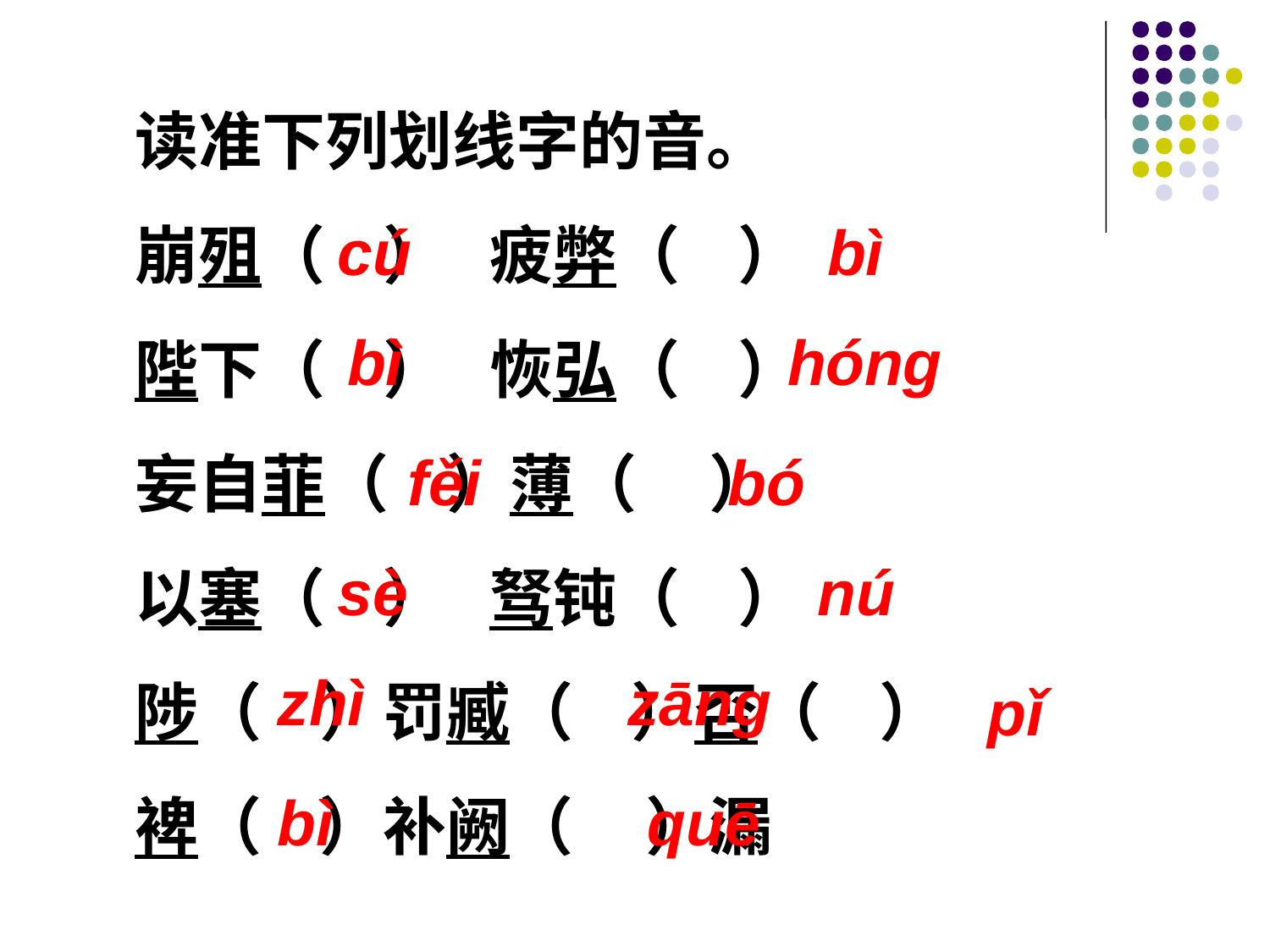

读准下列划线字的音。
崩殂（    ）   疲弊（    ）
陛下（    ）   恢弘（    ）
妄自菲（    ）薄（     ）
以塞（    ）   驽钝（    ）
陟（    ）罚臧（    ）否（    ）
裨（    ）补阙（     ）漏
cú
bì
bì
hóng
fěi
bó
sè
nú
zhì
zāng
pǐ
bì
quē